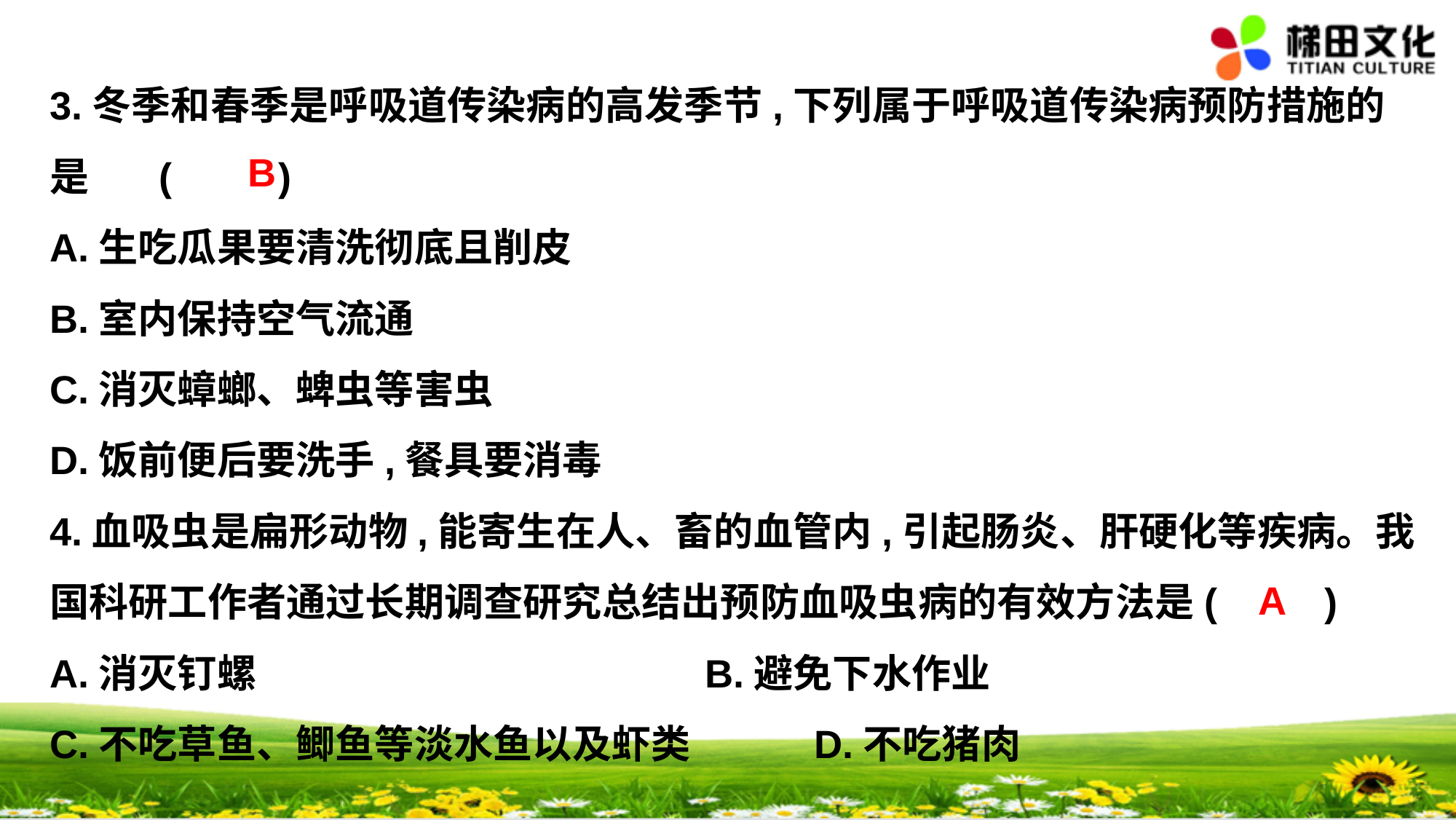

3.冬季和春季是呼吸道传染病的高发季节,下列属于呼吸道传染病预防措施的
是	(　 　)
A.生吃瓜果要清洗彻底且削皮
B.室内保持空气流通
C.消灭蟑螂、蜱虫等害虫
D.饭前便后要洗手,餐具要消毒
4.血吸虫是扁形动物,能寄生在人、畜的血管内,引起肠炎、肝硬化等疾病。我
国科研工作者通过长期调查研究总结出预防血吸虫病的有效方法是(　 　)
A.消灭钉螺					B.避免下水作业
C.不吃草鱼、鲫鱼等淡水鱼以及虾类		D.不吃猪肉
B
A